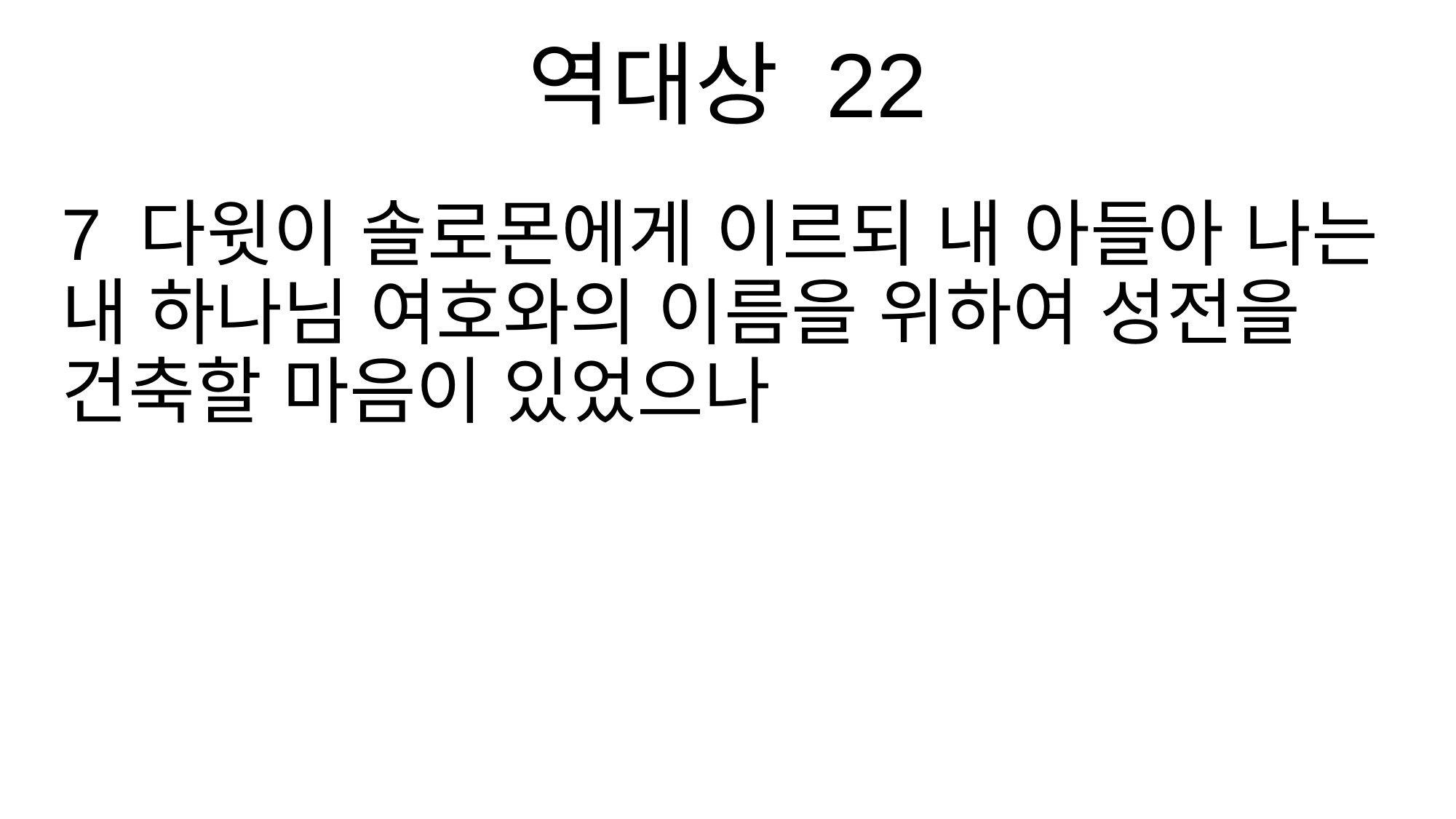

역대상 22
7 다윗이 솔로몬에게 이르되 내 아들아 나는 내 하나님 여호와의 이름을 위하여 성전을 건축할 마음이 있었으나